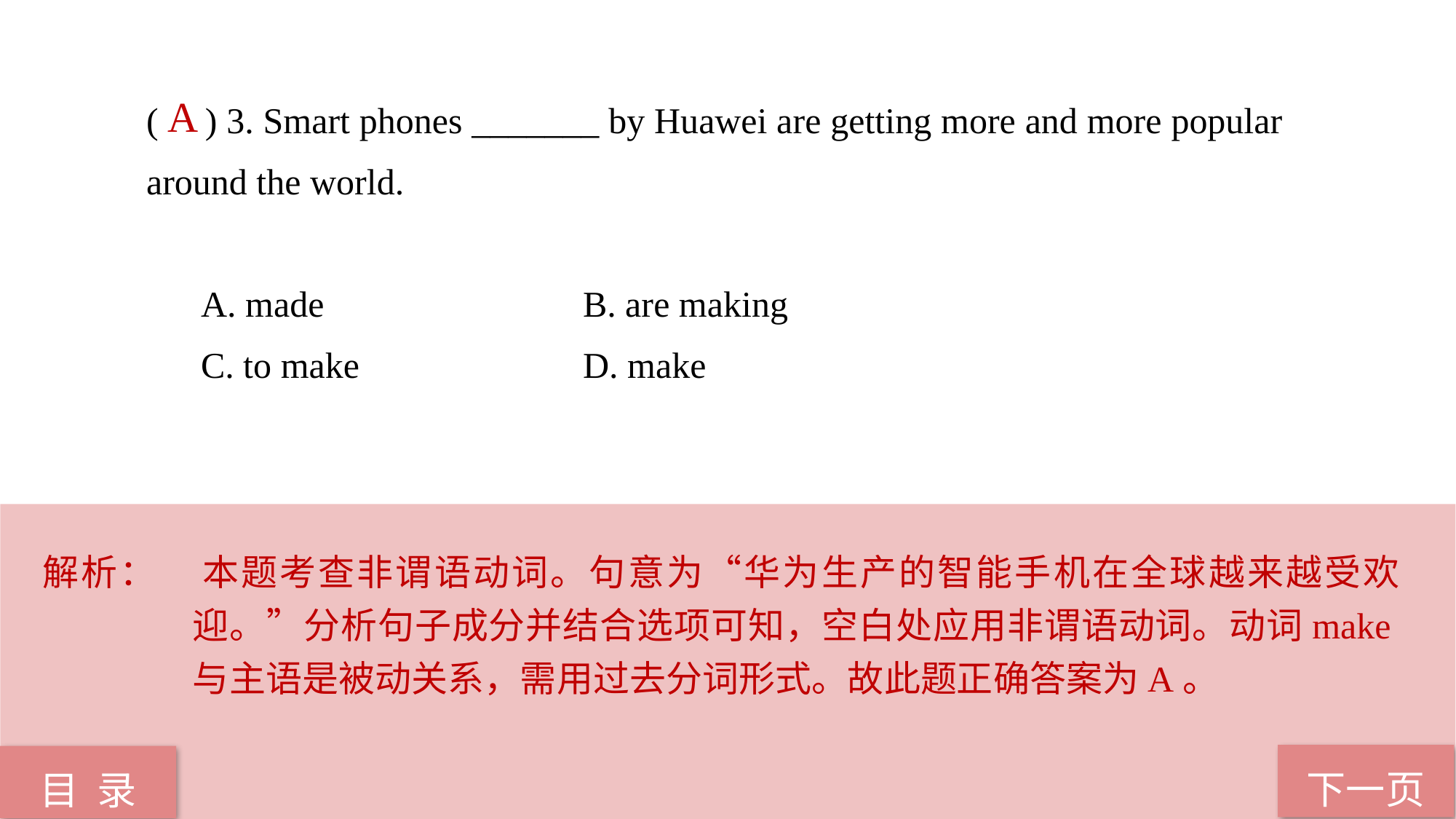

(     ) 3. Smart phones _______ by Huawei are getting more and more popular 	around the world.

A. made 			B. are making
C. to make 		D. make
  A
解析：	本题考查非谓语动词。句意为“华为生产的智能手机在全球越来越受欢迎。”分析句子成分并结合选项可知，空白处应用非谓语动词。动词make与主语是被动关系，需用过去分词形式。故此题正确答案为A。